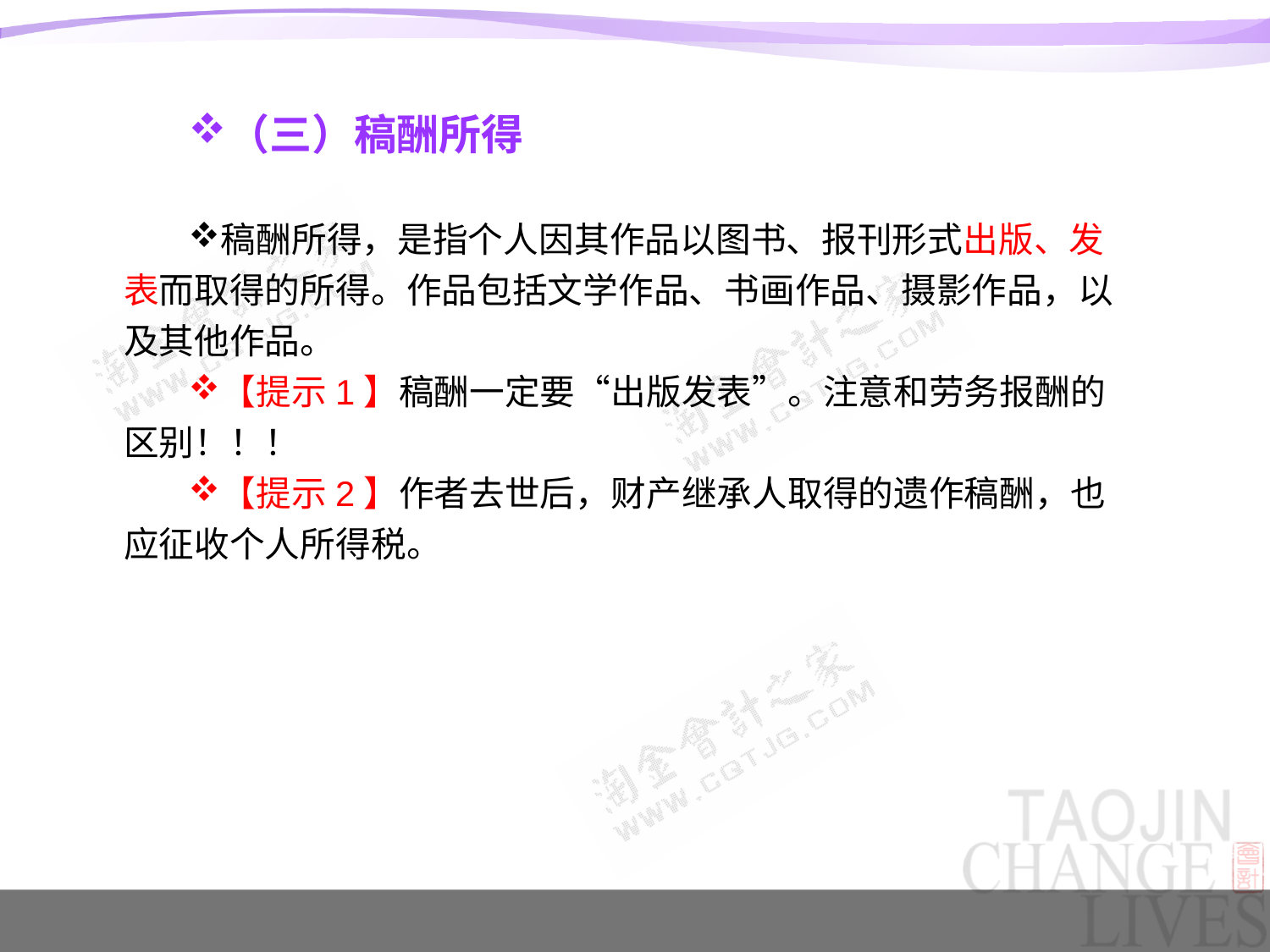

#
（三）稿酬所得

稿酬所得，是指个人因其作品以图书、报刊形式出版、发表而取得的所得。作品包括文学作品、书画作品、摄影作品，以及其他作品。
【提示1】稿酬一定要“出版发表”。注意和劳务报酬的区别！！！
【提示2】作者去世后，财产继承人取得的遗作稿酬，也应征收个人所得税。